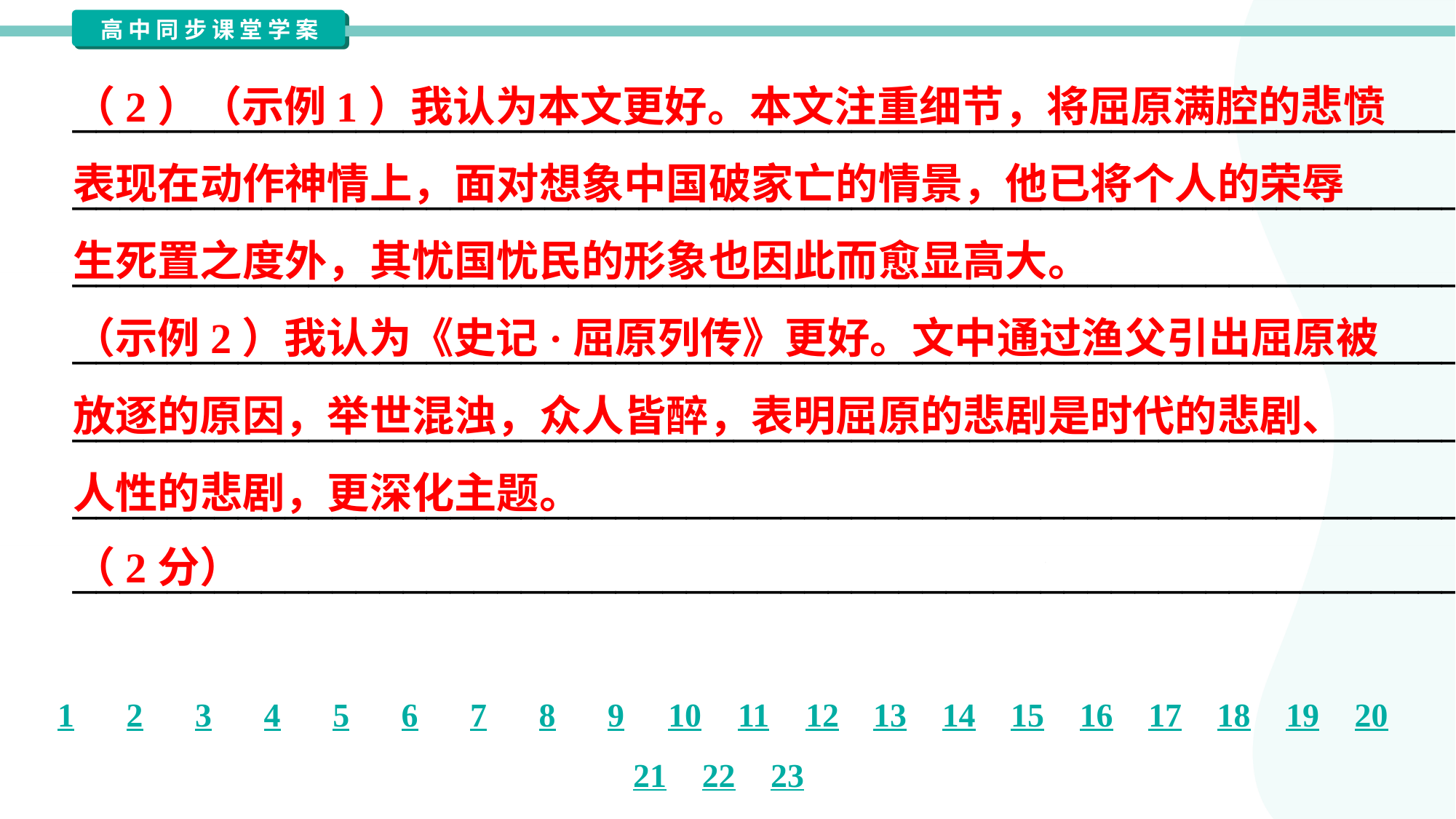

（2）（示例1）我认为本文更好。本文注重细节，将屈原满腔的悲愤
表现在动作神情上，面对想象中国破家亡的情景，他已将个人的荣辱
生死置之度外，其忧国忧民的形象也因此而愈显高大。
（示例2）我认为《史记·屈原列传》更好。文中通过渔父引出屈原被
放逐的原因，举世混浊，众人皆醉，表明屈原的悲剧是时代的悲剧、
人性的悲剧，更深化主题。
（2分）
_____________________________________________________________
_____________________________________________________________
_____________________________________________________________
_____________________________________________________________
_____________________________________________________________
_____________________________________________________________
_____________________________________________________________